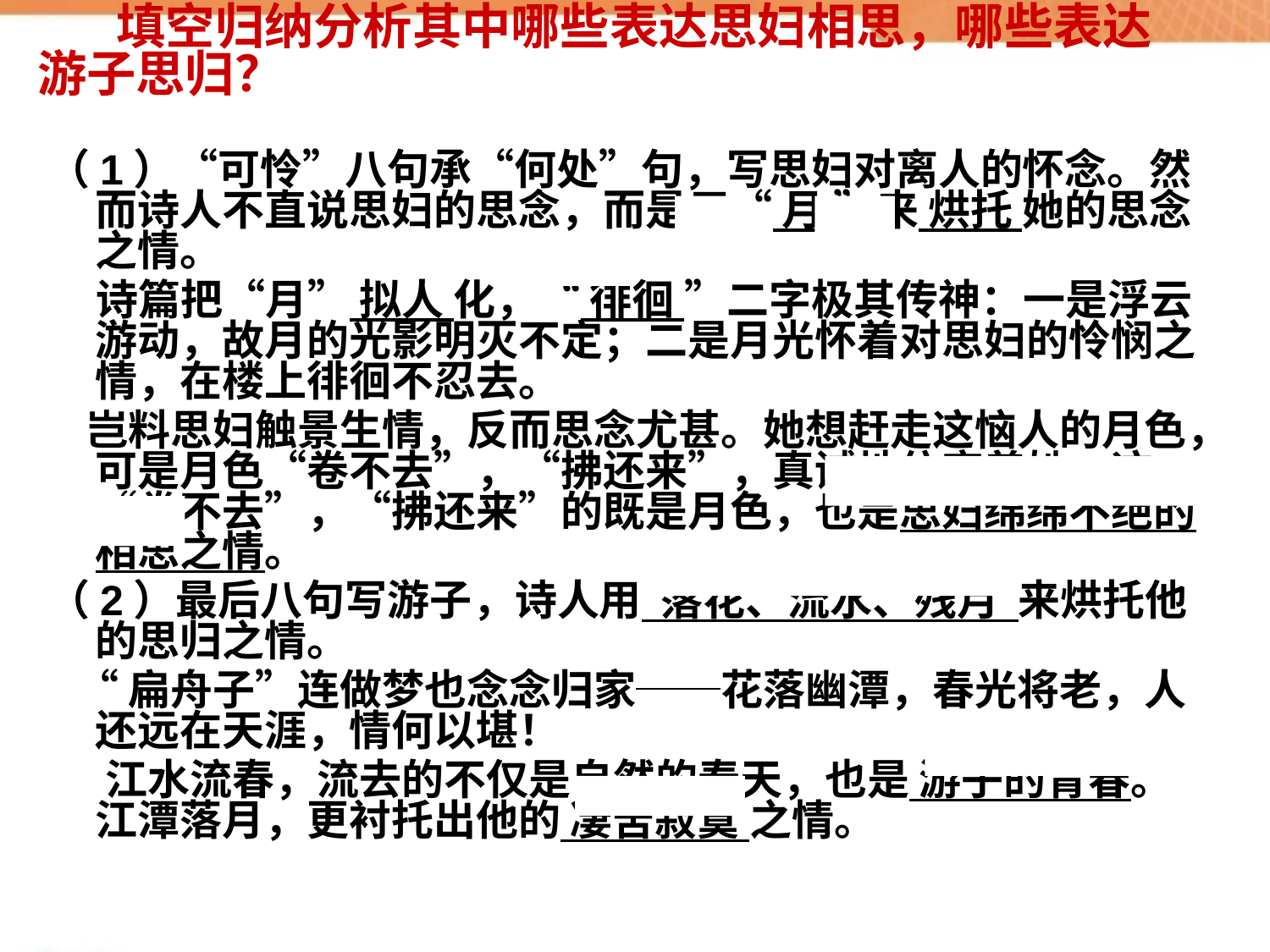

填空归纳分析其中哪些表达思妇相思，哪些表达游子思归？
（1）“可怜”八句承“何处”句，写思妇对离人的怀念。然而诗人不直说思妇的思念，而是用“ 月 ”来 烘托 她的思念之情。
    诗篇把“月” 拟人 化，“ 徘徊 ”二字极其传神：一是浮云游动，故月的光影明灭不定；二是月光怀着对思妇的怜悯之情，在楼上徘徊不忍去。
   岂料思妇触景生情，反而思念尤甚。她想赶走这恼人的月色，可是月色“卷不去”，“拂还来”，真诚地依恋着她。这“卷不去”，“拂还来”的既是月色，也是思妇绵绵不绝的相思之情。
（2）最后八句写游子，诗人用  落花、流水、残月  来烘托他的思归之情。
   “扁舟子”连做梦也念念归家──花落幽潭，春光将老，人还远在天涯，情何以堪！
     江水流春，流去的不仅是自然的春天，也是 游子的青春。江潭落月，更衬托出他的 凄苦寂寞 之情。